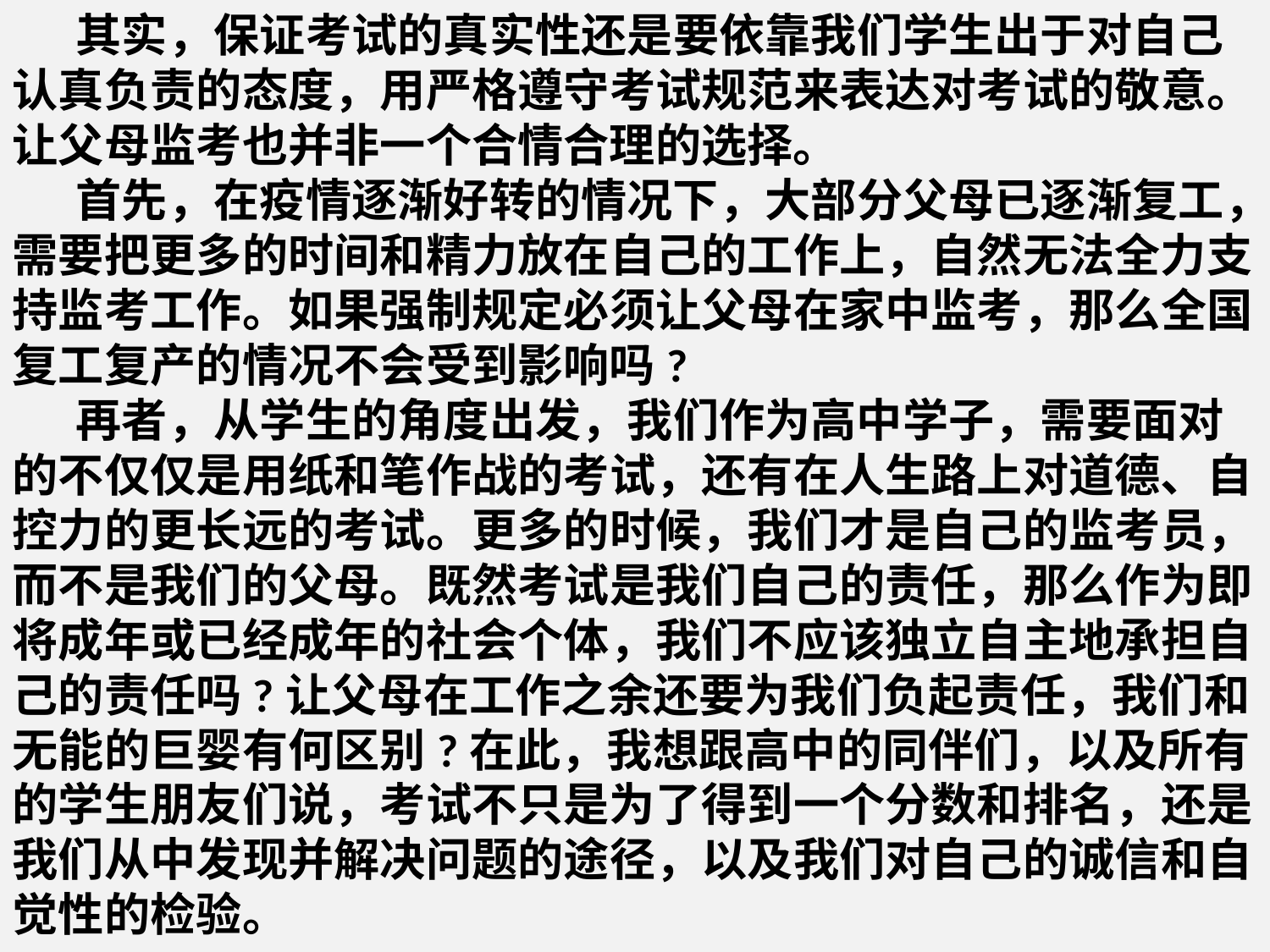

其实，保证考试的真实性还是要依靠我们学生出于对自己认真负责的态度，用严格遵守考试规范来表达对考试的敬意。让父母监考也并非一个合情合理的选择。
首先，在疫情逐渐好转的情况下，大部分父母已逐渐复工，需要把更多的时间和精力放在自己的工作上，自然无法全力支持监考工作。如果强制规定必须让父母在家中监考，那么全国复工复产的情况不会受到影响吗?
再者，从学生的角度出发，我们作为高中学子，需要面对的不仅仅是用纸和笔作战的考试，还有在人生路上对道德、自控力的更长远的考试。更多的时候，我们才是自己的监考员，而不是我们的父母。既然考试是我们自己的责任，那么作为即将成年或已经成年的社会个体，我们不应该独立自主地承担自己的责任吗?让父母在工作之余还要为我们负起责任，我们和无能的巨婴有何区别?在此，我想跟高中的同伴们，以及所有的学生朋友们说，考试不只是为了得到一个分数和排名，还是我们从中发现并解决问题的途径，以及我们对自己的诚信和自觉性的检验。